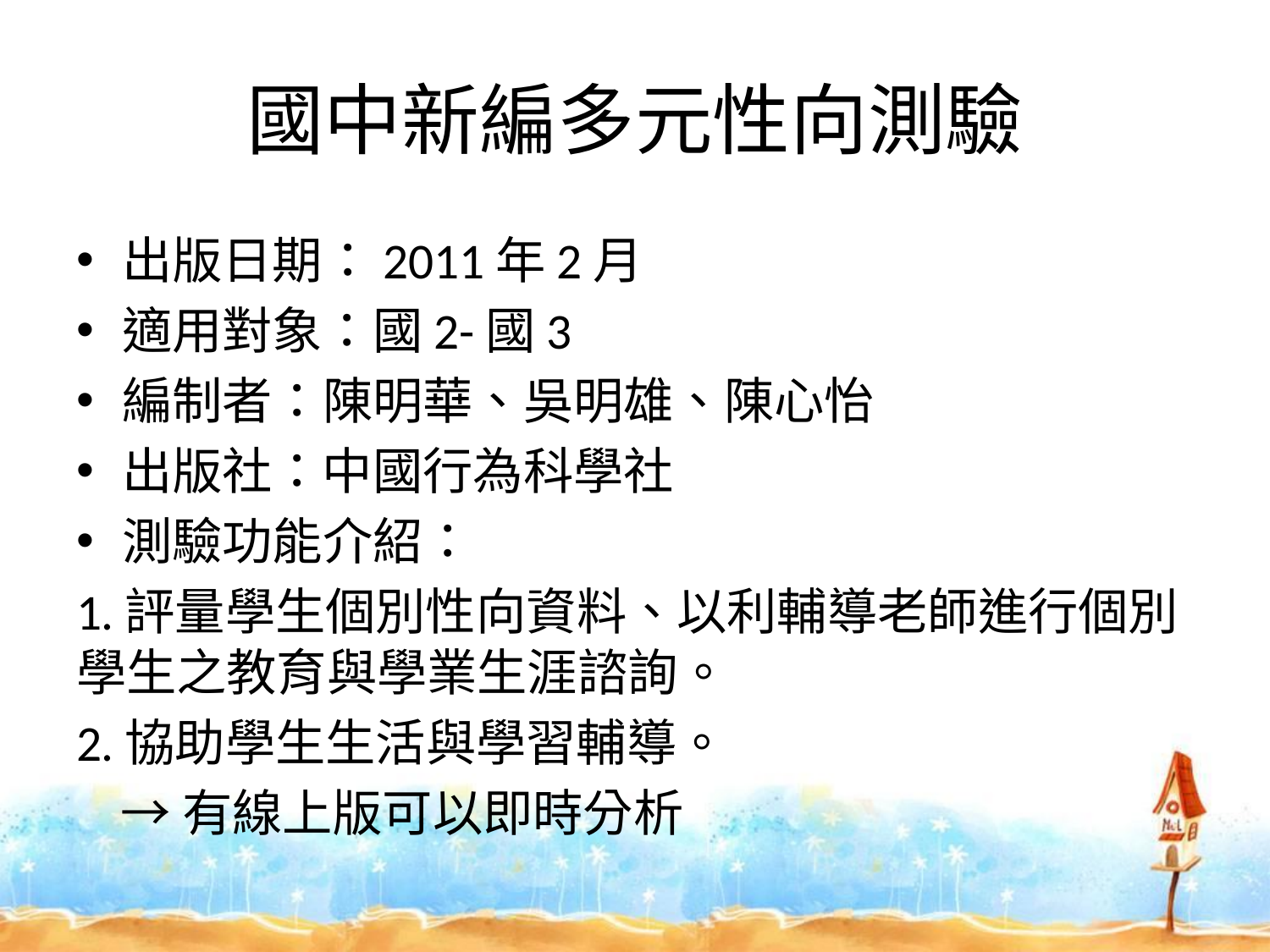

# 國中新編多元性向測驗
出版日期：2011年2月
適用對象：國2-國3
編制者：陳明華、吳明雄、陳心怡
出版社：中國行為科學社
測驗功能介紹：
1.評量學生個別性向資料、以利輔導老師進行個別學生之教育與學業生涯諮詢。
2.協助學生生活與學習輔導。
    →有線上版可以即時分析